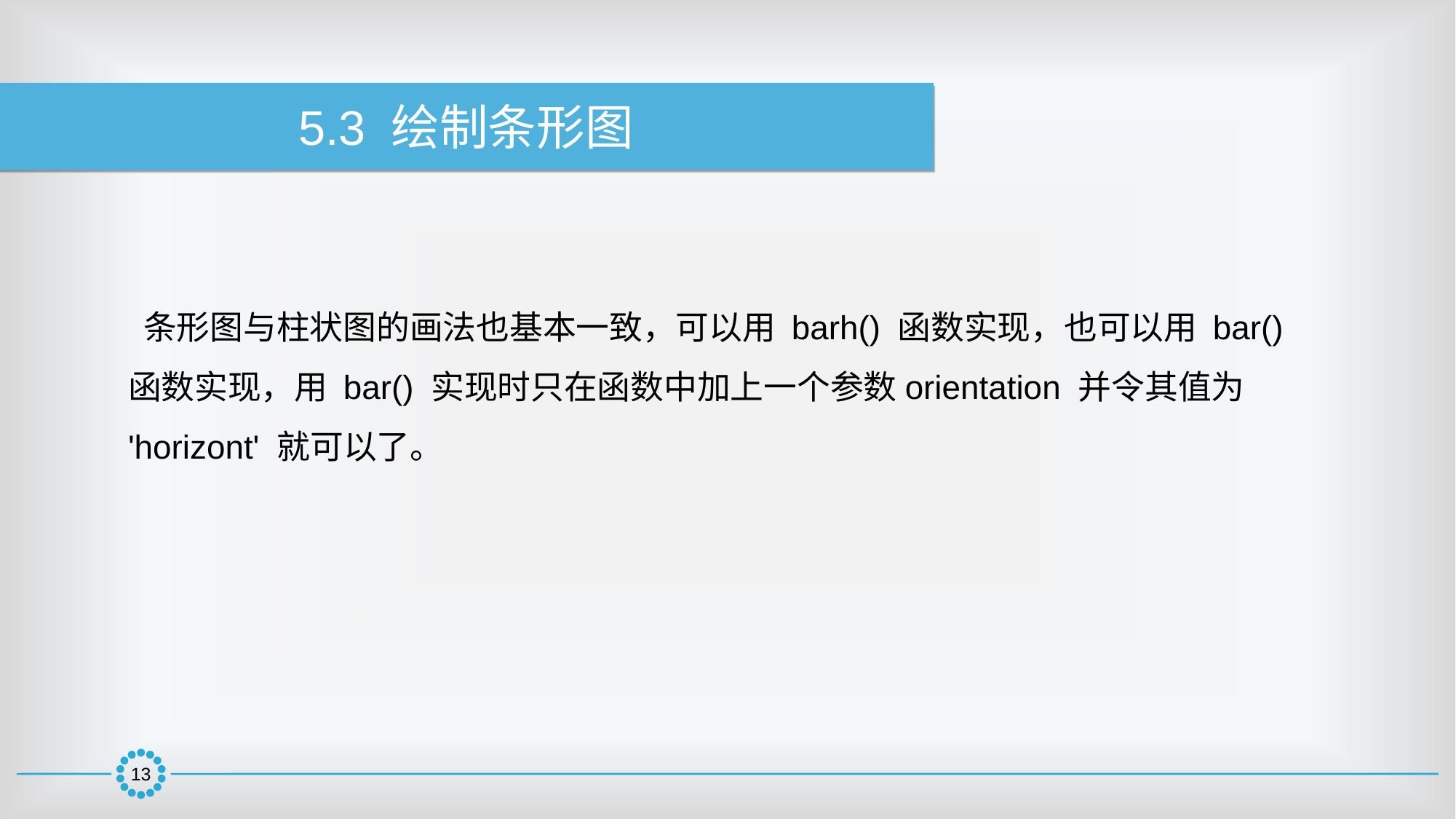

5.3 绘制条形图

 条形图与柱状图的画法也基本一致，可以用 barh() 函数实现，也可以用 bar() 函数实现，用 bar() 实现时只在函数中加上一个参数orientation 并令其值为 'horizont' 就可以了。

13